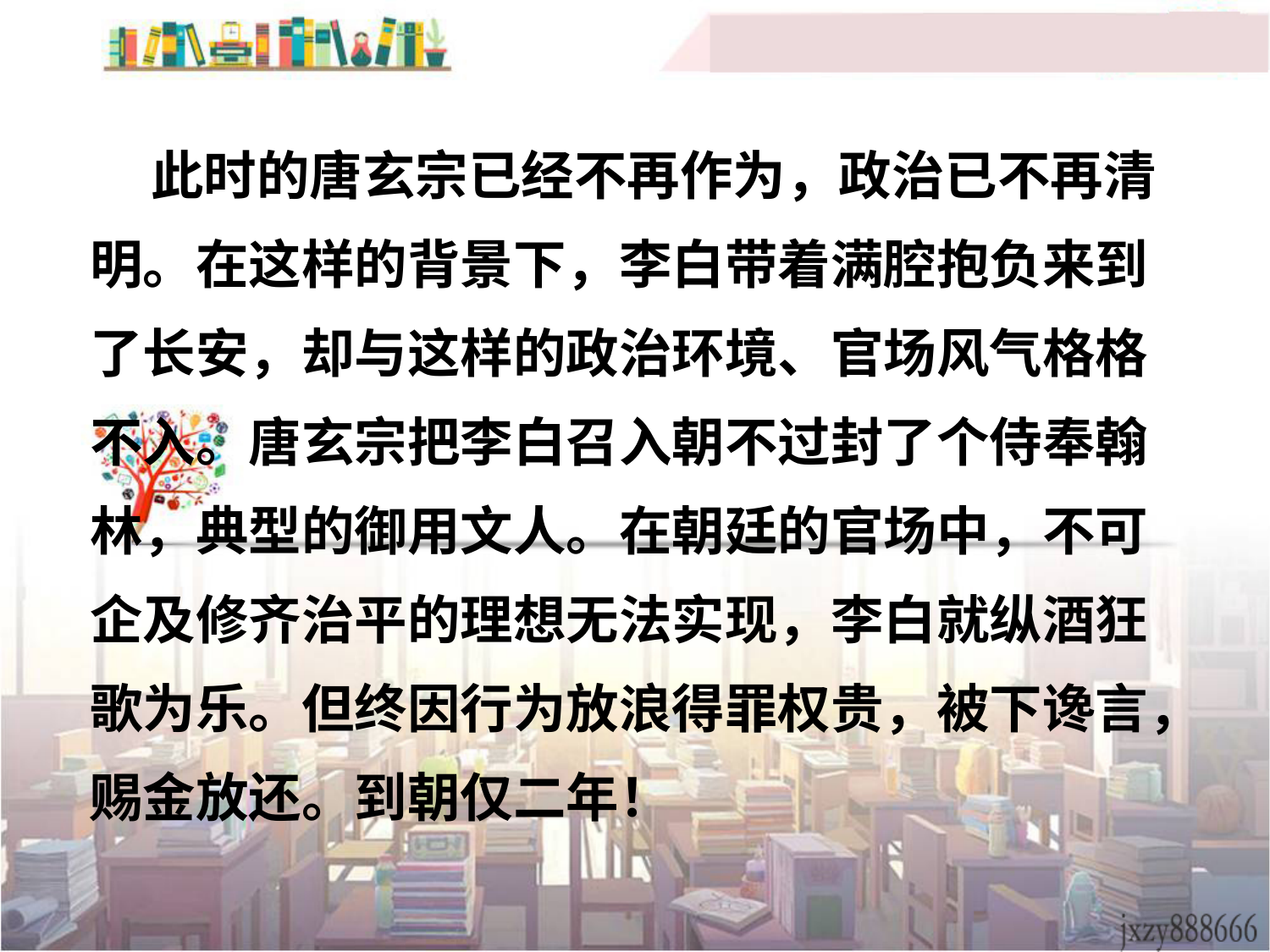

此时的唐玄宗已经不再作为，政治已不再清明。在这样的背景下，李白带着满腔抱负来到了长安，却与这样的政治环境、官场风气格格不入。唐玄宗把李白召入朝不过封了个侍奉翰林，典型的御用文人。在朝廷的官场中，不可企及修齐治平的理想无法实现，李白就纵酒狂歌为乐。但终因行为放浪得罪权贵，被下谗言，赐金放还。到朝仅二年！